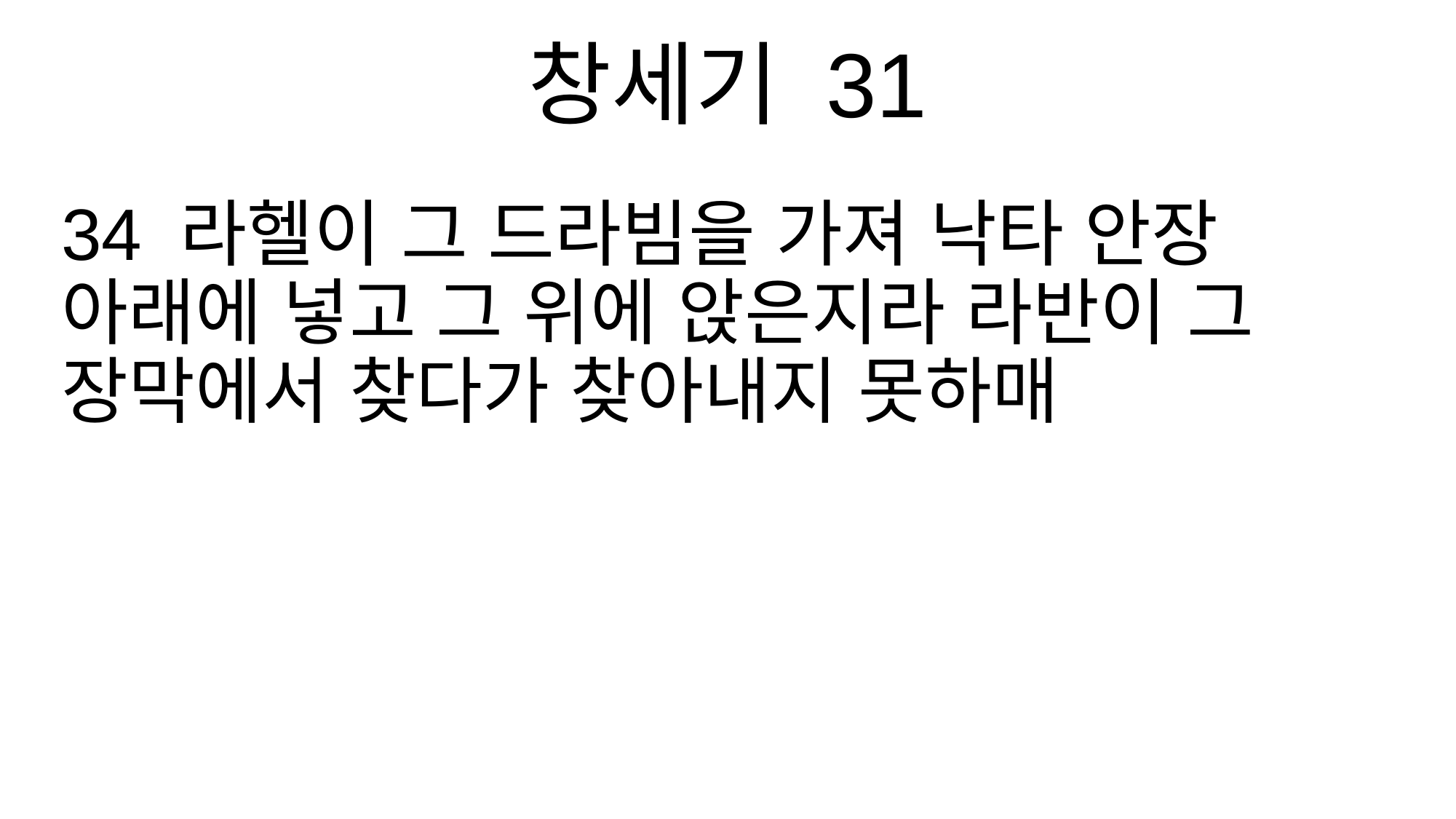

창세기 31
34 라헬이 그 드라빔을 가져 낙타 안장 아래에 넣고 그 위에 앉은지라 라반이 그 장막에서 찾다가 찾아내지 못하매